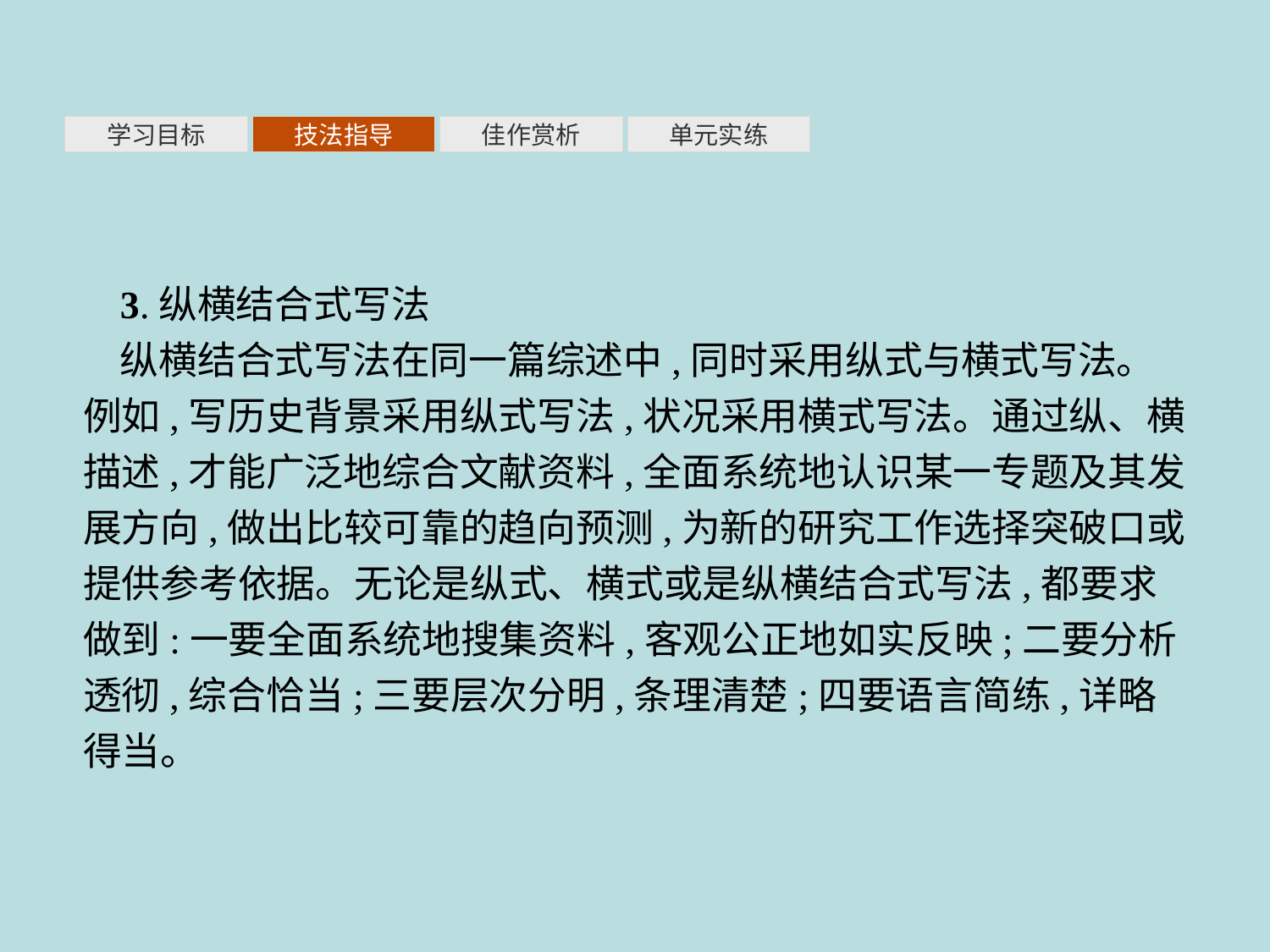

单元实练
学习目标
技法指导
佳作赏析
3.纵横结合式写法
纵横结合式写法在同一篇综述中,同时采用纵式与横式写法。例如,写历史背景采用纵式写法,状况采用横式写法。通过纵、横描述,才能广泛地综合文献资料,全面系统地认识某一专题及其发展方向,做出比较可靠的趋向预测,为新的研究工作选择突破口或提供参考依据。无论是纵式、横式或是纵横结合式写法,都要求做到:一要全面系统地搜集资料,客观公正地如实反映;二要分析透彻,综合恰当;三要层次分明,条理清楚;四要语言简练,详略得当。